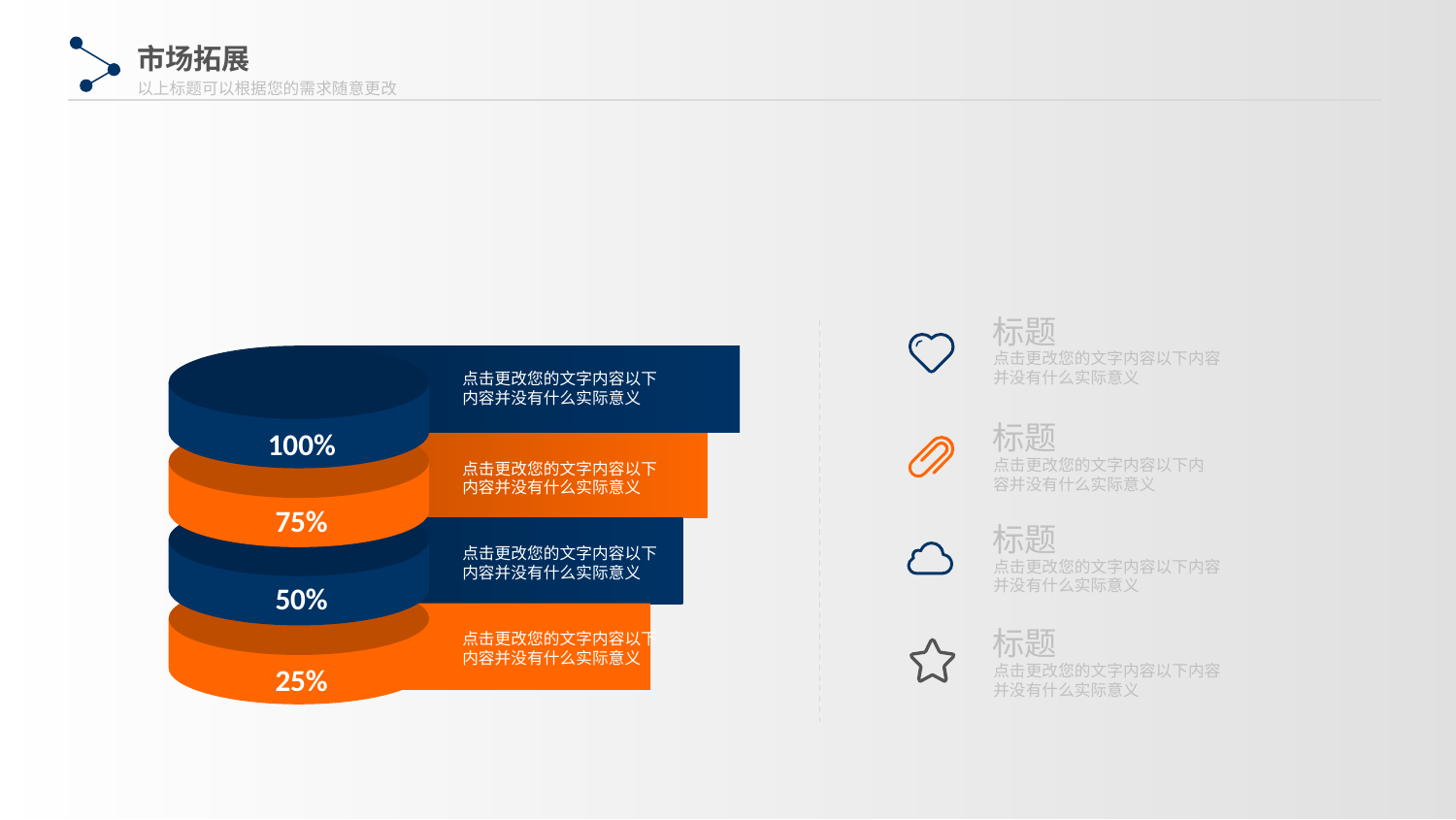

市场拓展
以上标题可以根据您的需求随意更改

标题
点击更改您的文字内容以下内容并没有什么实际意义

点击更改您的文字内容以下内容并没有什么实际意义
标题
点击更改您的文字内容以下内容并没有什么实际意义
100%

点击更改您的文字内容以下内容并没有什么实际意义
75%

标题
点击更改您的文字内容以下内容并没有什么实际意义

点击更改您的文字内容以下内容并没有什么实际意义

50%

标题
点击更改您的文字内容以下内容并没有什么实际意义
点击更改您的文字内容以下内容并没有什么实际意义

25%